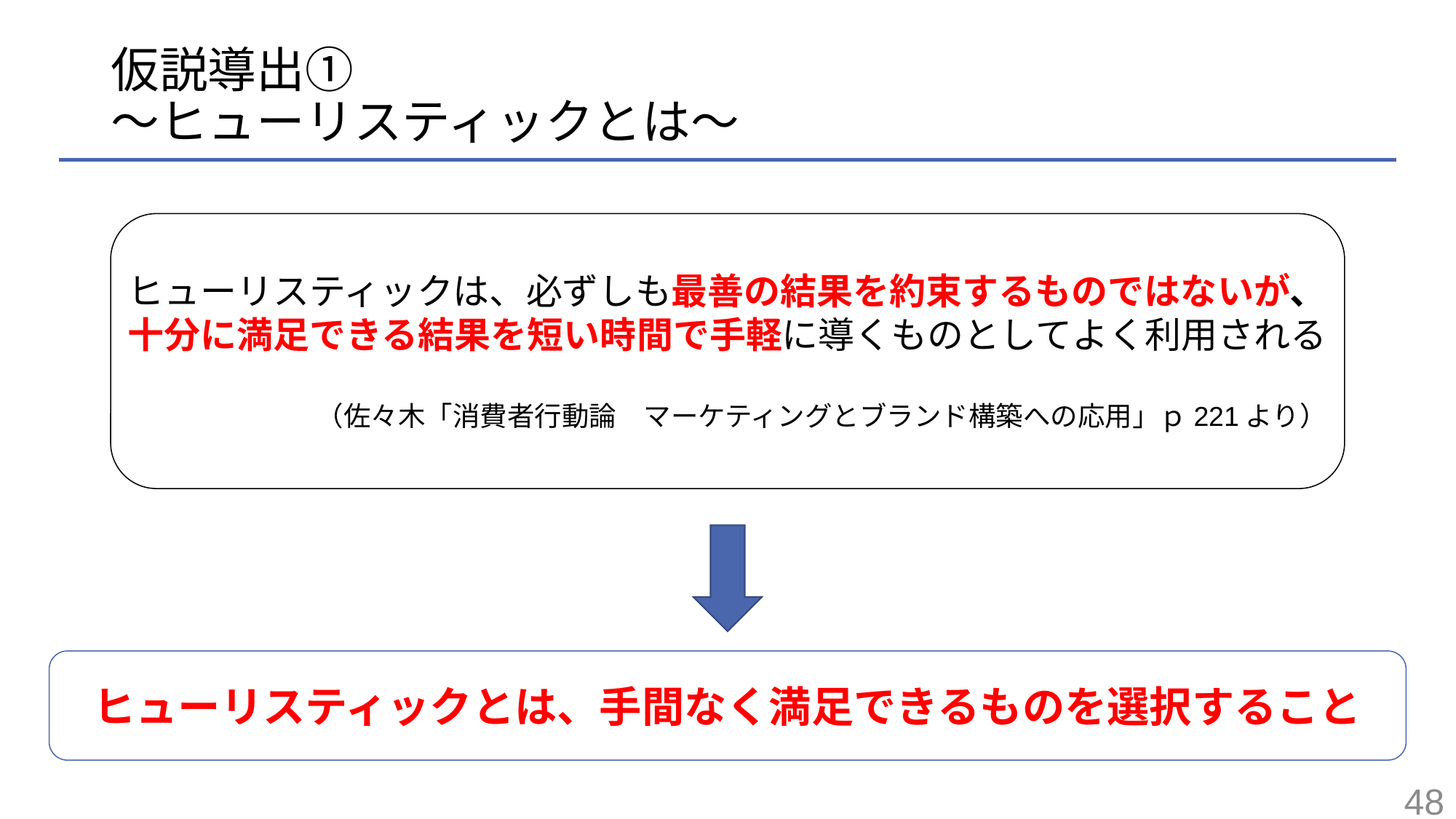

# 仮説導出① 〜ヒューリスティックとは〜

ヒューリスティックは、必ずしも最善の結果を約束するものではないが、
十分に満足できる結果を短い時間で手軽に導くものとしてよく利用される

（佐々木「消費者行動論　マーケティングとブランド構築への応用」ｐ221より）

ヒューリスティックとは、手間なく満足できるものを選択すること
48